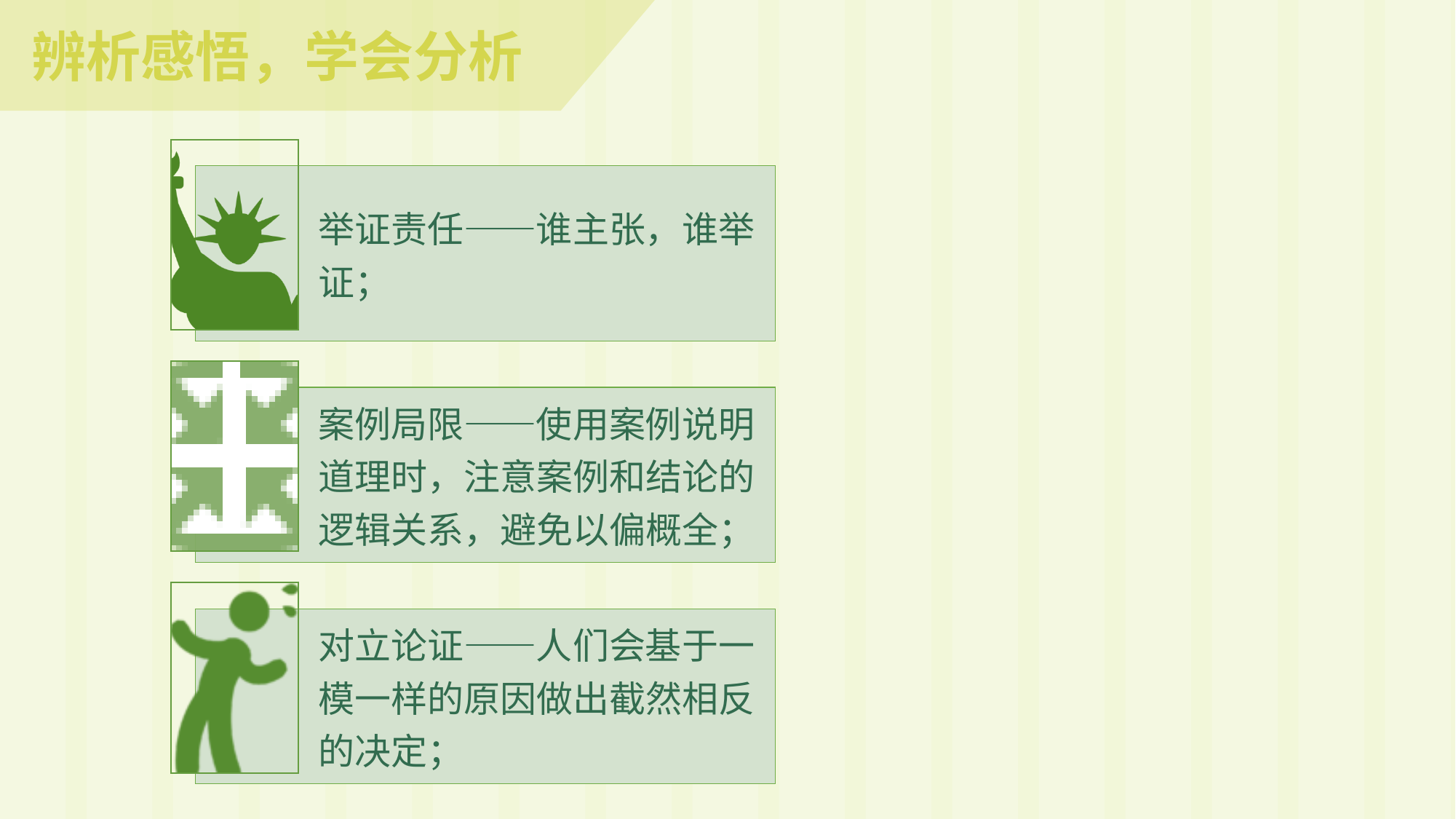

辨析感悟，学会分析
举证责任——谁主张，谁举证；
案例局限——使用案例说明道理时，注意案例和结论的逻辑关系，避免以偏概全；
对立论证——人们会基于一模一样的原因做出截然相反的决定；